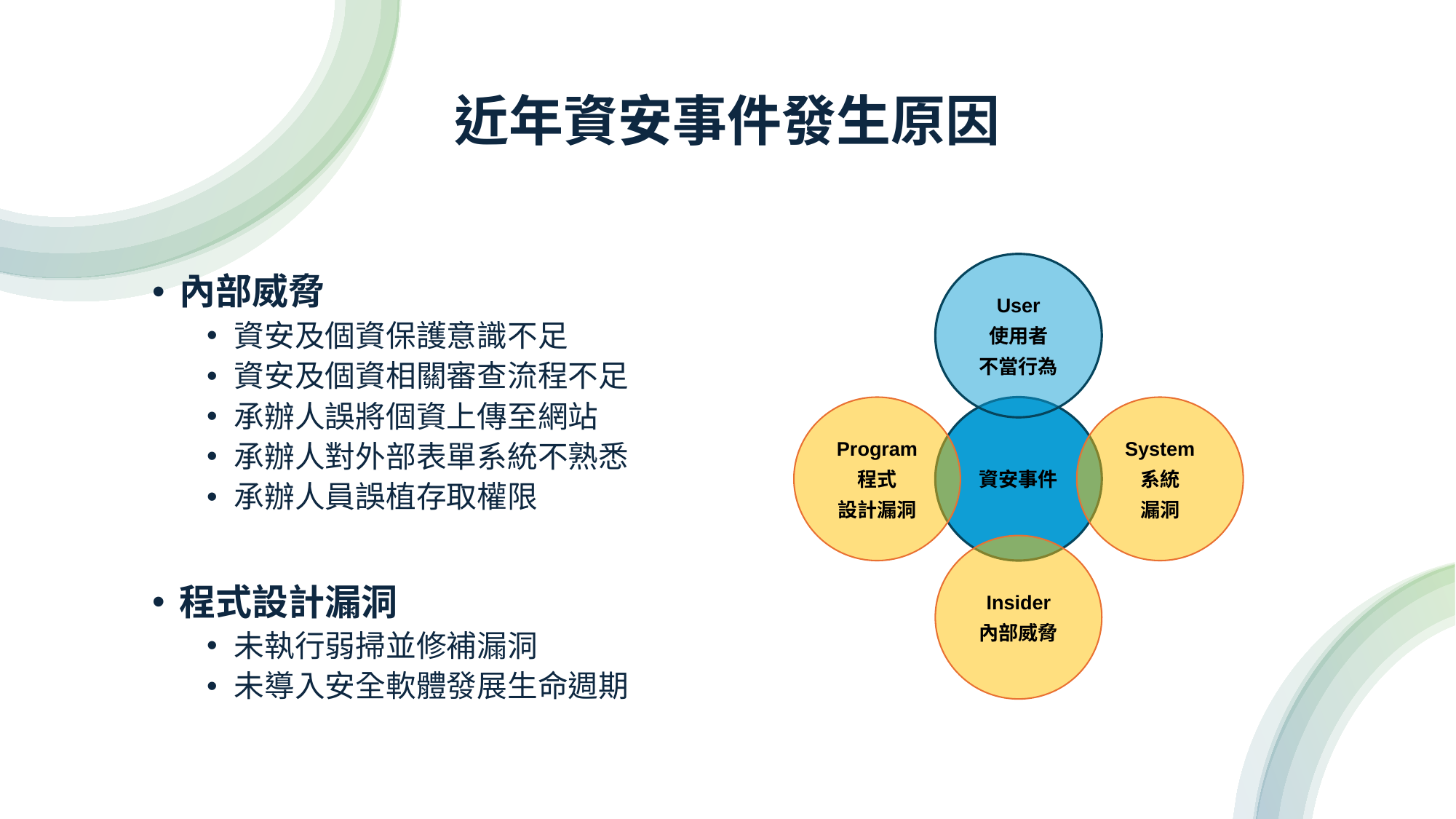

# 近年資安事件發生原因
內部威脅
資安及個資保護意識不足
資安及個資相關審查流程不足
承辦人誤將個資上傳至網站
承辦人對外部表單系統不熟悉
承辦人員誤植存取權限

程式設計漏洞
未執行弱掃並修補漏洞
未導入安全軟體發展生命週期
User
使用者
不當行為
Program
程式
設計漏洞
資安事件
System
系統
漏洞
Insider
內部威脅